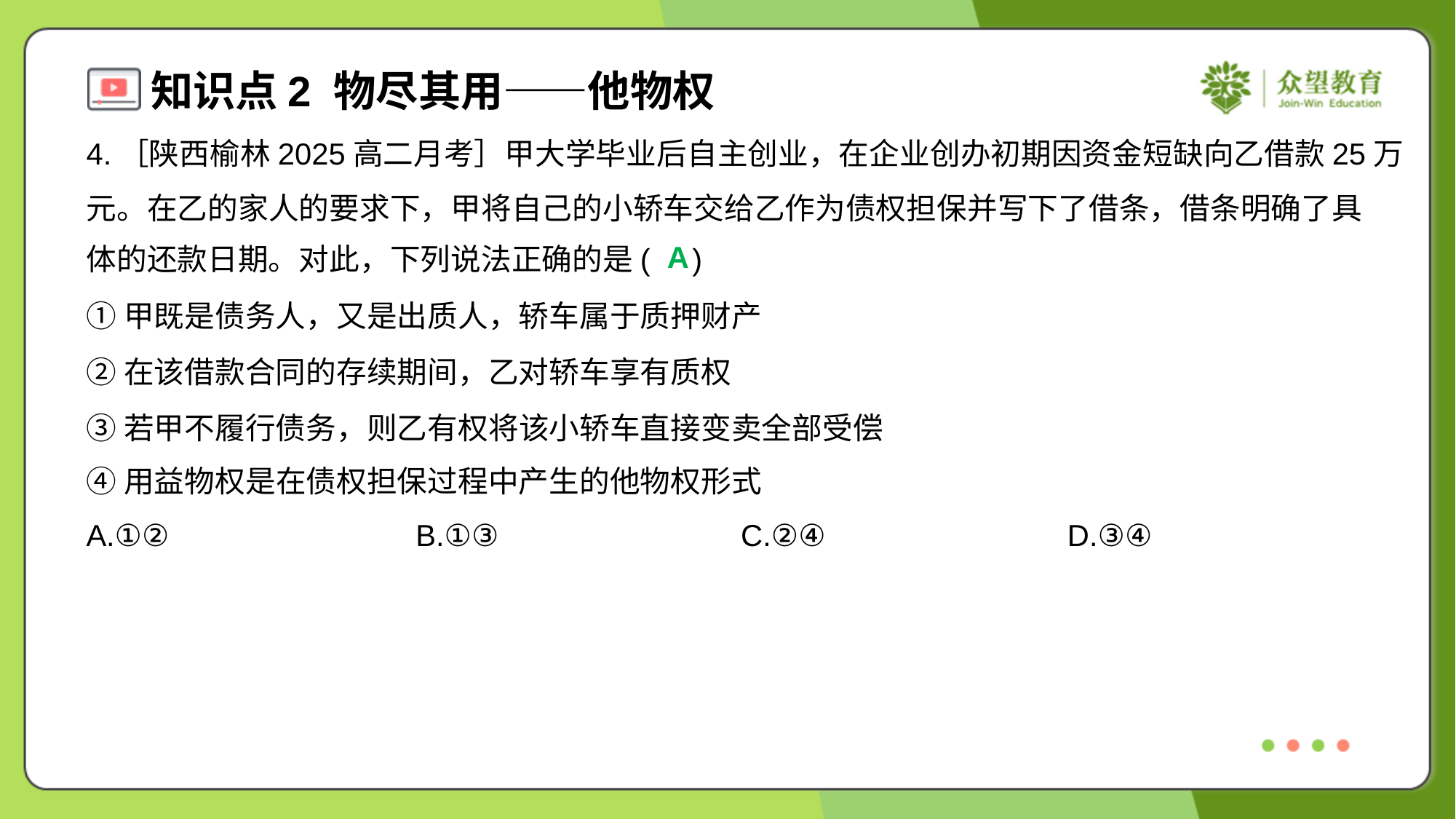

4.［陕西榆林2025高二月考］甲大学毕业后自主创业，在企业创办初期因资金短缺向乙借款25万
元。在乙的家人的要求下，甲将自己的小轿车交给乙作为债权担保并写下了借条，借条明确了具
体的还款日期。对此，下列说法正确的是(     )
A
①甲既是债务人，又是出质人，轿车属于质押财产
②在该借款合同的存续期间，乙对轿车享有质权
③若甲不履行债务，则乙有权将该小轿车直接变卖全部受偿
④用益物权是在债权担保过程中产生的他物权形式
A.①②	B.①③	C.②④	D.③④